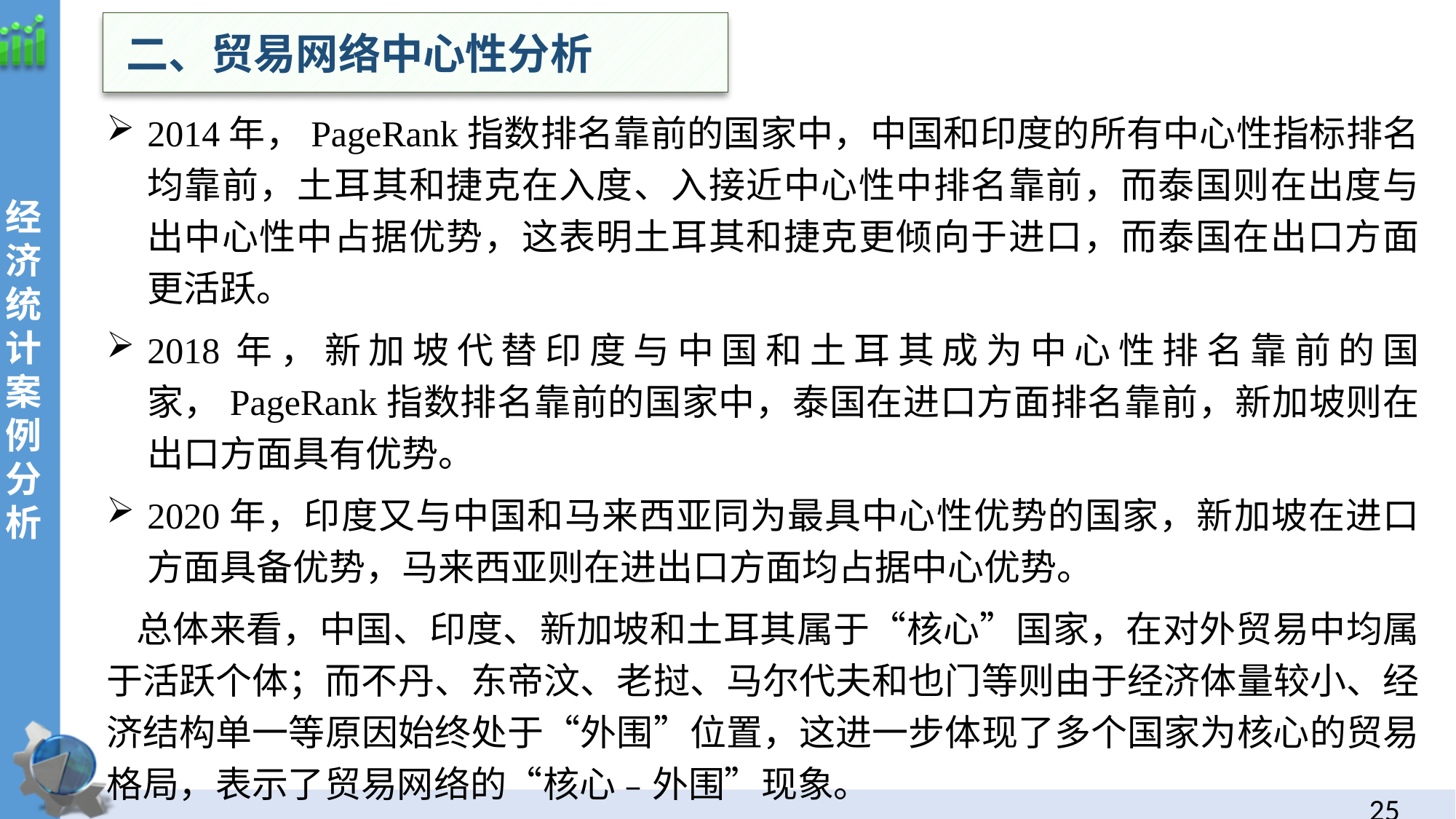

二、贸易网络中心性分析

2014年，PageRank指数排名靠前的国家中，中国和印度的所有中心性指标排名均靠前，土耳其和捷克在入度、入接近中心性中排名靠前，而泰国则在出度与出中心性中占据优势，这表明土耳其和捷克更倾向于进口，而泰国在出口方面更活跃。
2018年，新加坡代替印度与中国和土耳其成为中心性排名靠前的国家，PageRank指数排名靠前的国家中，泰国在进口方面排名靠前，新加坡则在出口方面具有优势。
2020年，印度又与中国和马来西亚同为最具中心性优势的国家，新加坡在进口方面具备优势，马来西亚则在进出口方面均占据中心优势。
总体来看，中国、印度、新加坡和土耳其属于“核心”国家，在对外贸易中均属于活跃个体；而不丹、东帝汶、老挝、马尔代夫和也门等则由于经济体量较小、经济结构单一等原因始终处于“外围”位置，这进一步体现了多个国家为核心的贸易格局，表示了贸易网络的“核心﹣外围”现象。

经
济统计案例分析
25